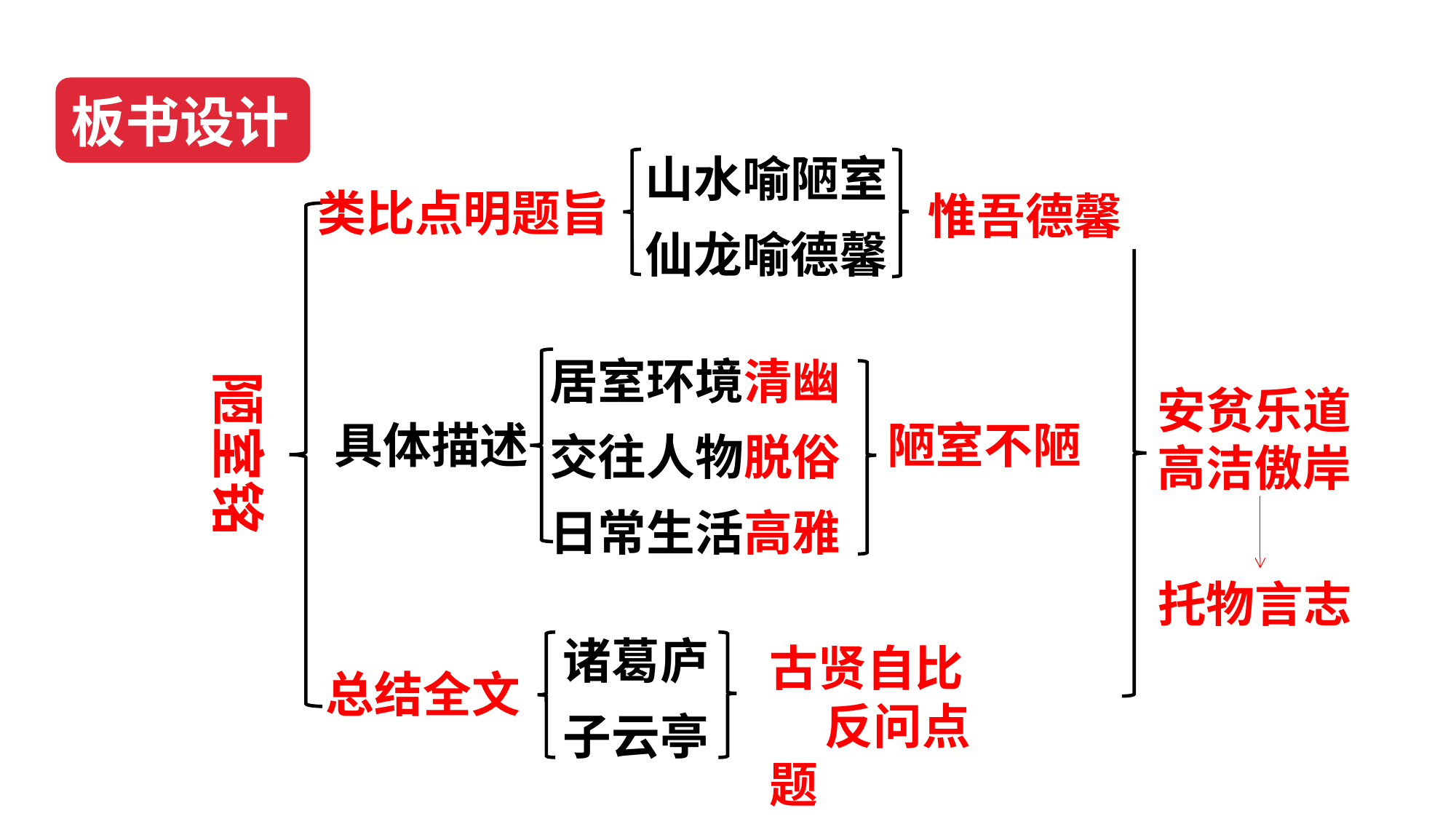

板书设计
山水喻陋室
仙龙喻德馨

惟吾德馨
类比点明题旨

陋室铭
居室环境清幽
交往人物脱俗
日常生活高雅

安贫乐道
高洁傲岸
陋室不陋
具体描述
托物言志
诸葛庐
子云亭

古贤自比       反问点题
总结全文